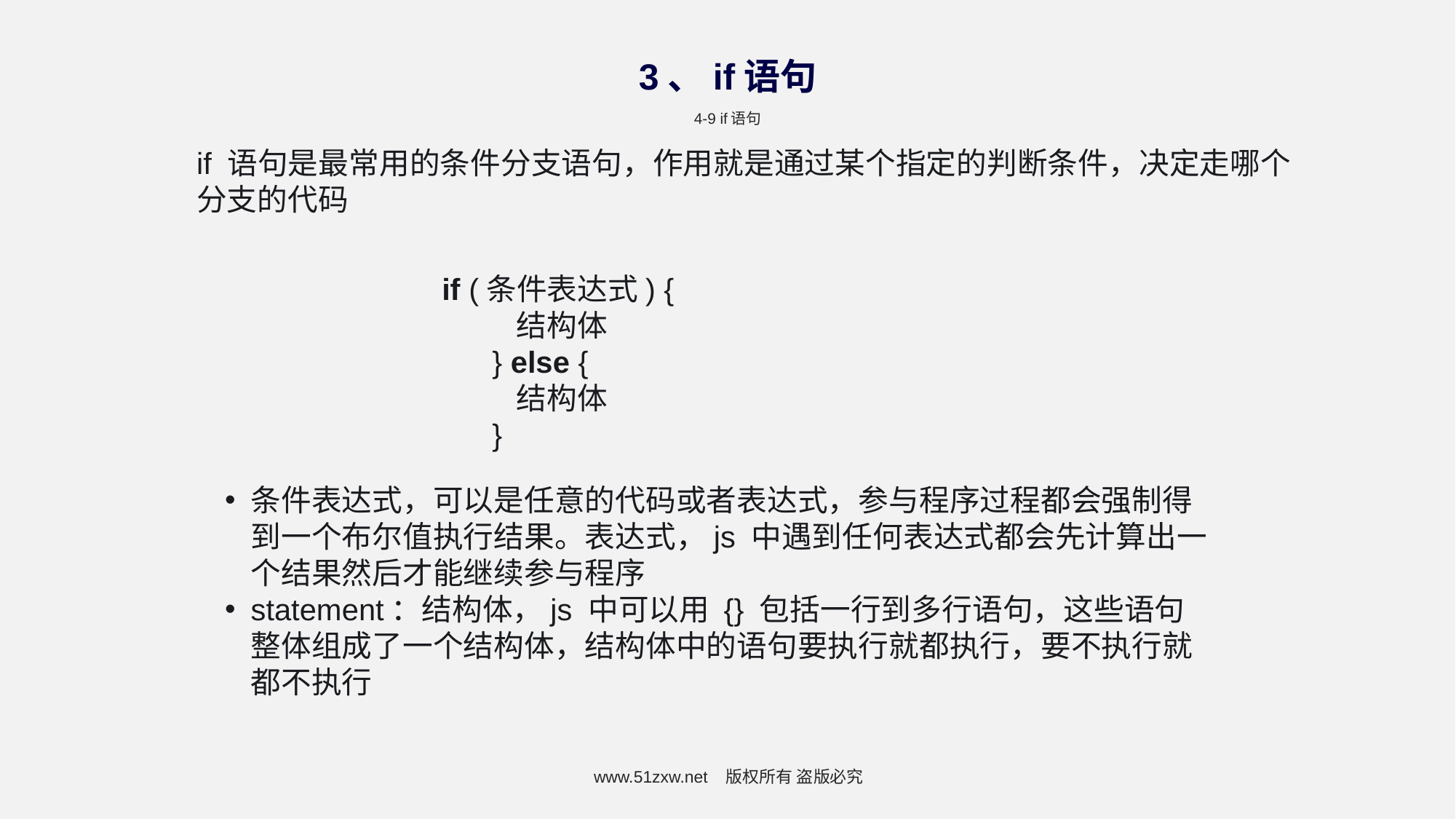

3、if语句
4-9 if语句
if 语句是最常用的条件分支语句，作用就是通过某个指定的判断条件，决定走哪个分支的代码
if (条件表达式) {
          结构体
      } else {
          结构体
      }
条件表达式，可以是任意的代码或者表达式，参与程序过程都会强制得到一个布尔值执行结果。表达式，js 中遇到任何表达式都会先计算出一个结果然后才能继续参与程序
statement：结构体，js 中可以用 {} 包括一行到多行语句，这些语句整体组成了一个结构体，结构体中的语句要执行就都执行，要不执行就都不执行
www.51zxw.net   版权所有 盗版必究